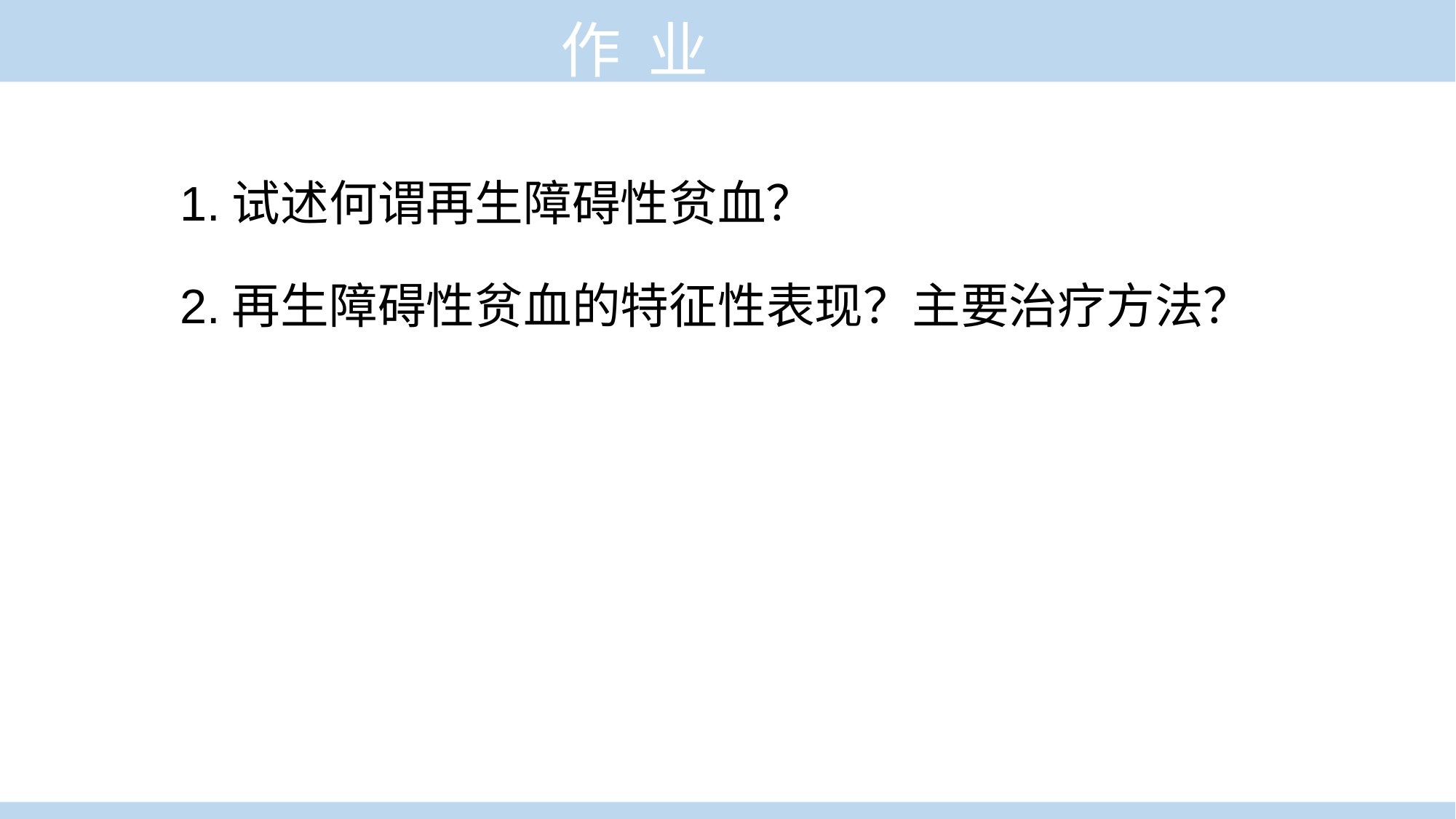

作  业
1.试述何谓再生障碍性贫血？
2.再生障碍性贫血的特征性表现？主要治疗方法？